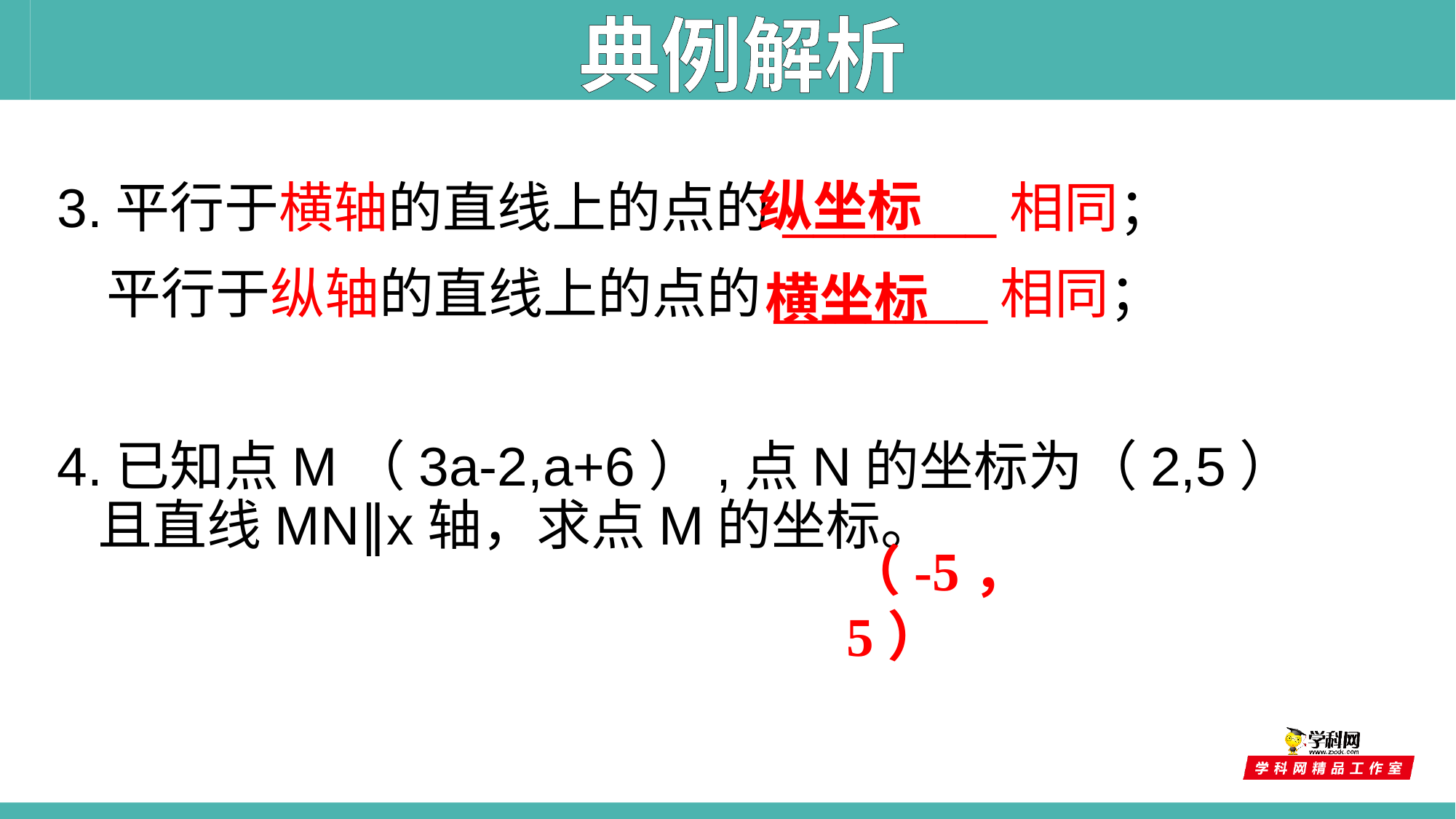

典例解析
纵坐标
3.平行于横轴的直线上的点的_______相同；
   平行于纵轴的直线上的点的_______相同；

4.已知点M（3a-2,a+6）,点N的坐标为（2,5）且直线MN∥x轴，求点M的坐标。

横坐标
（-5，5）